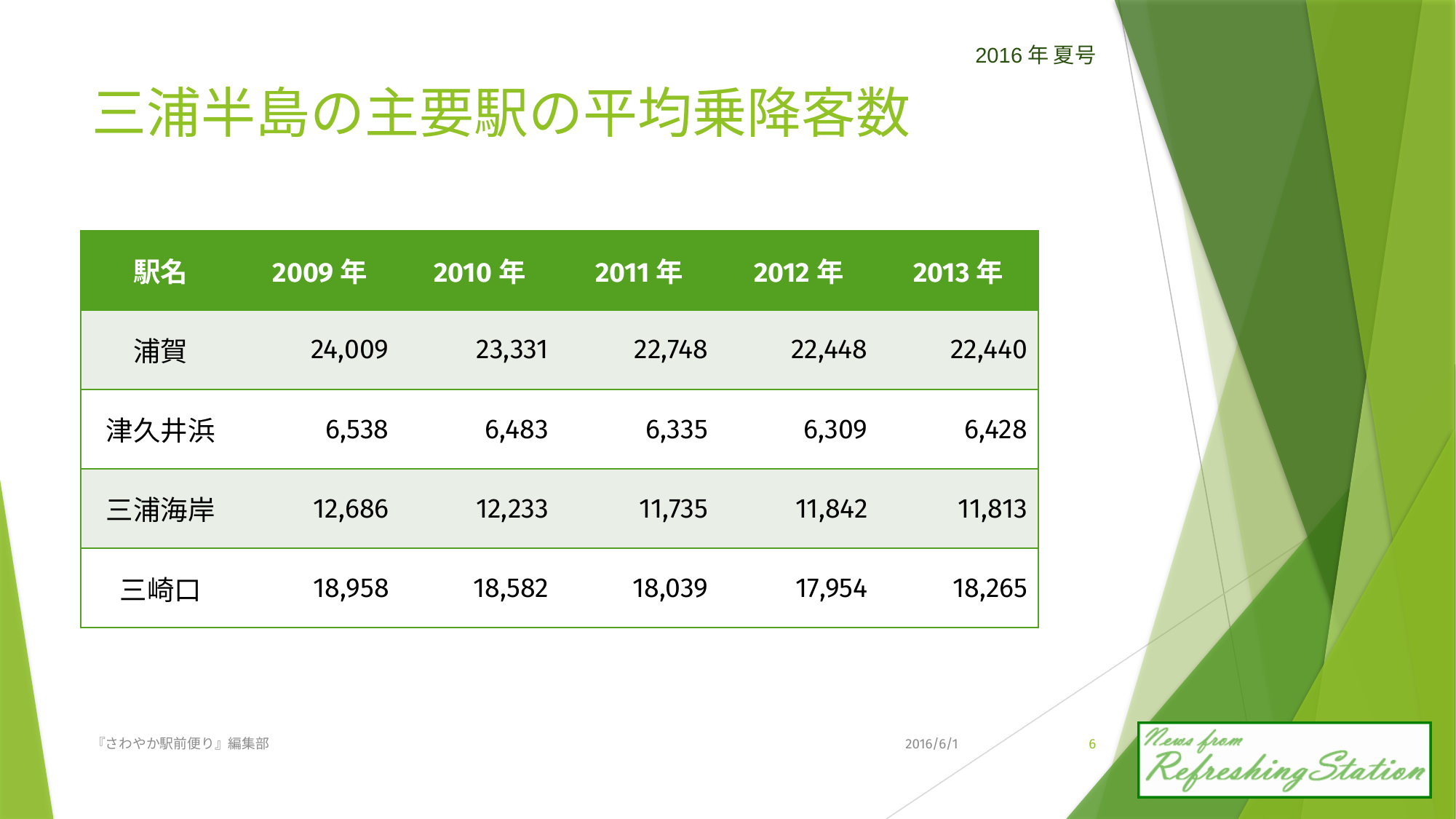

# 三浦半島の主要駅の平均乗降客数
| 駅名 | 2009年 | 2010年 | 2011年 | 2012年 | 2013年 |
| --- | --- | --- | --- | --- | --- |
| 浦賀 | 24,009 | 23,331 | 22,748 | 22,448 | 22,440 |
| 津久井浜 | 6,538 | 6,483 | 6,335 | 6,309 | 6,428 |
| 三浦海岸 | 12,686 | 12,233 | 11,735 | 11,842 | 11,813 |
| 三崎口 | 18,958 | 18,582 | 18,039 | 17,954 | 18,265 |
『さわやか駅前便り』編集部
2016/6/1
6